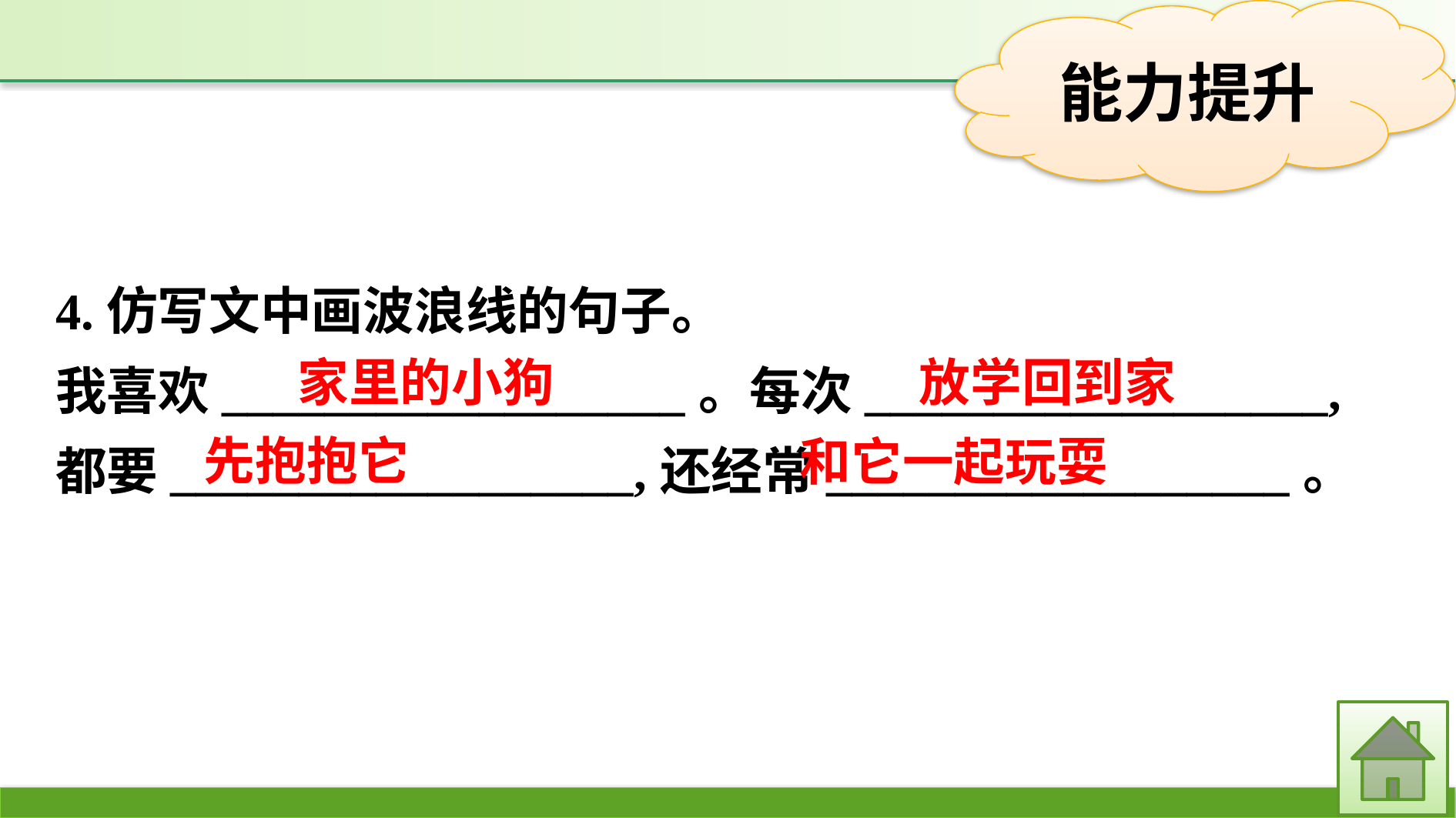

4.仿写文中画波浪线的句子。
我喜欢__________________。每次__________________,都要__________________,还经常__________________。
家里的小狗
放学回到家
先抱抱它
和它一起玩耍